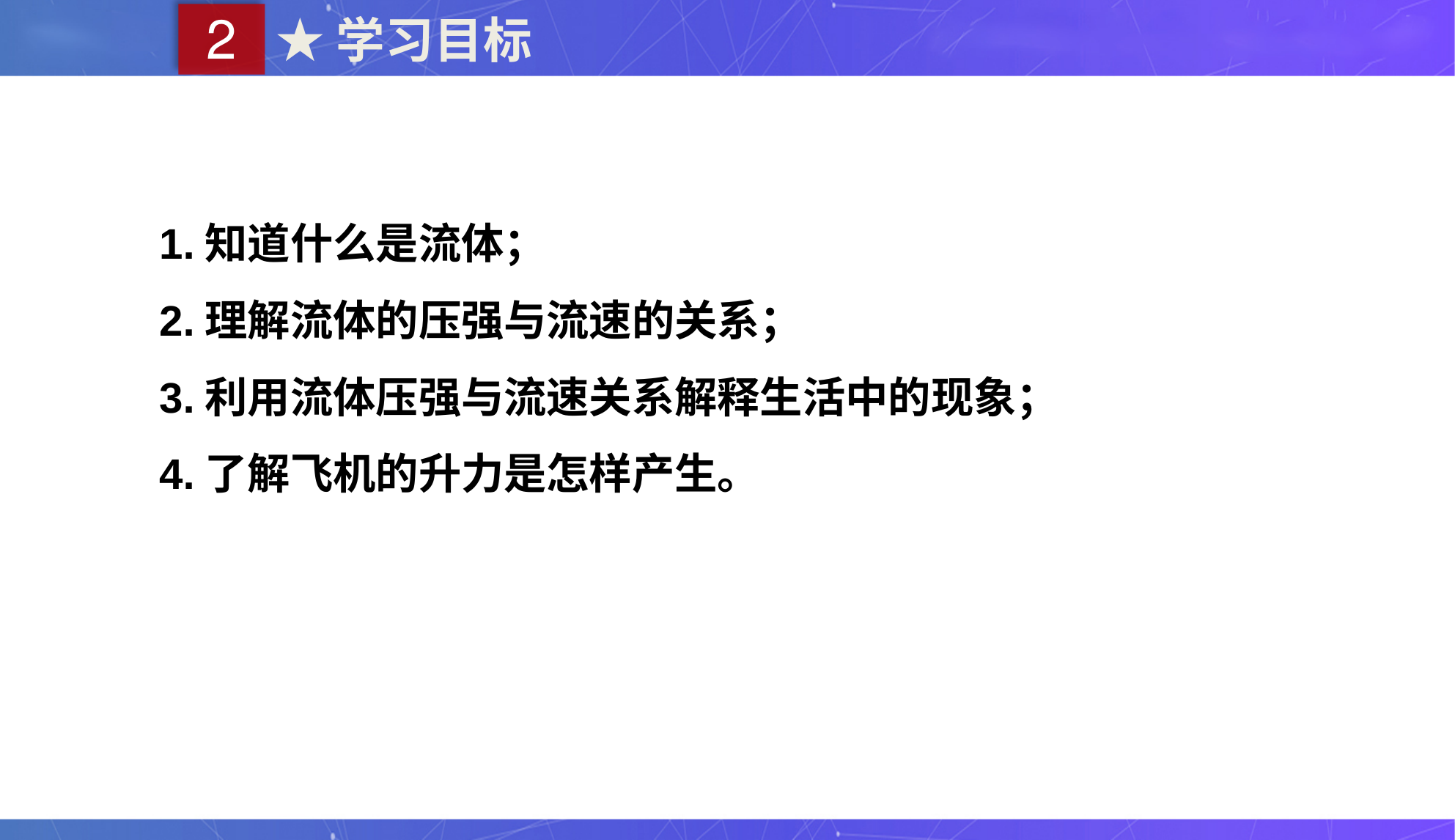

2
★学习目标
1.知道什么是流体；
2.理解流体的压强与流速的关系；
3.利用流体压强与流速关系解释生活中的现象；
4.了解飞机的升力是怎样产生。